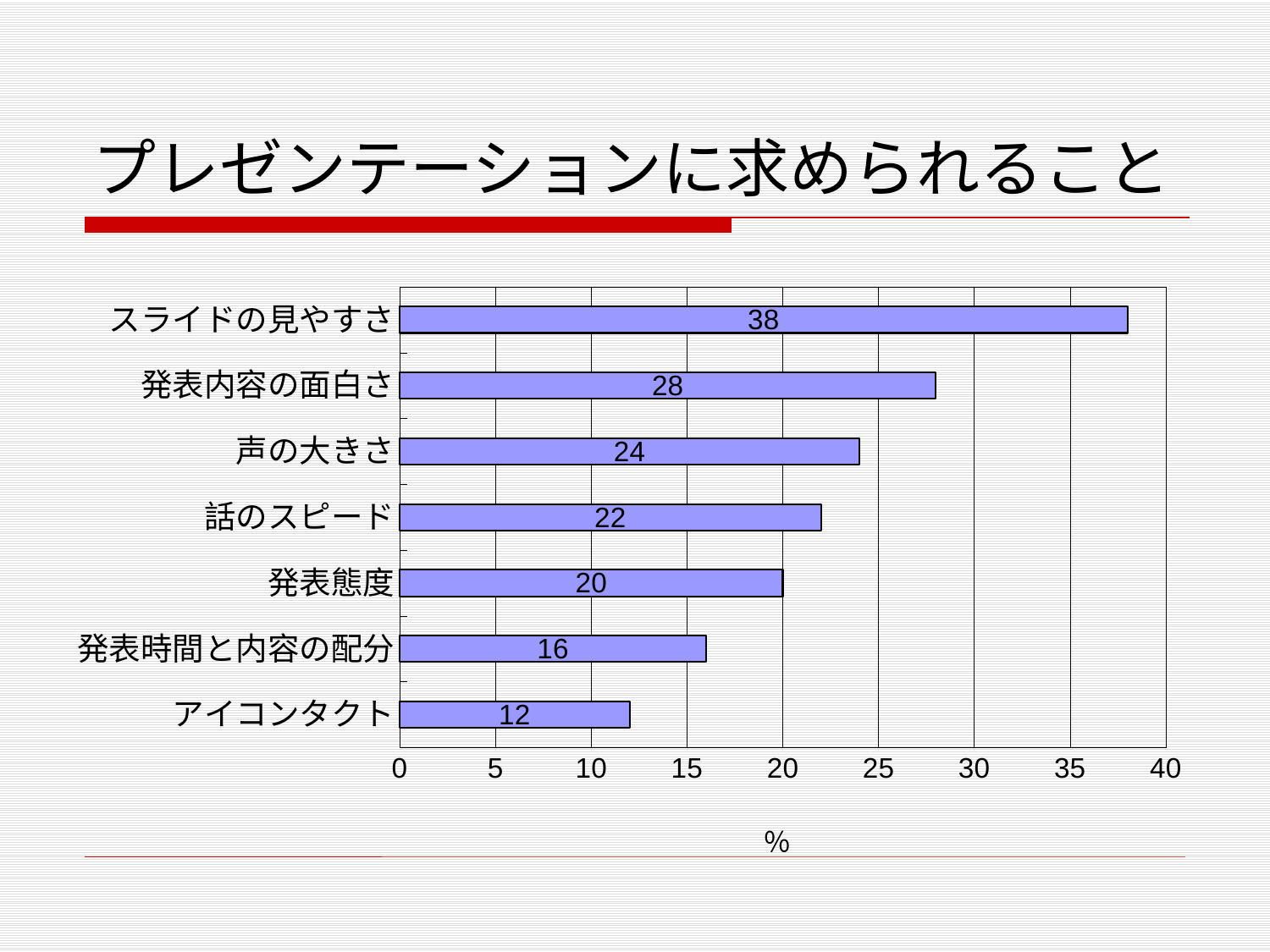

# プレゼンテーションに求められること

### Chart

| Category |  |
|---|---|
| アイコンタクト | 12.0 |
| 発表時間と内容の配分 | 16.0 |
| 発表態度 | 20.0 |
| 話のスピード | 22.0 |
| 声の大きさ | 24.0 |
| 発表内容の面白さ | 28.0 |
| スライドの見やすさ | 38.0 |